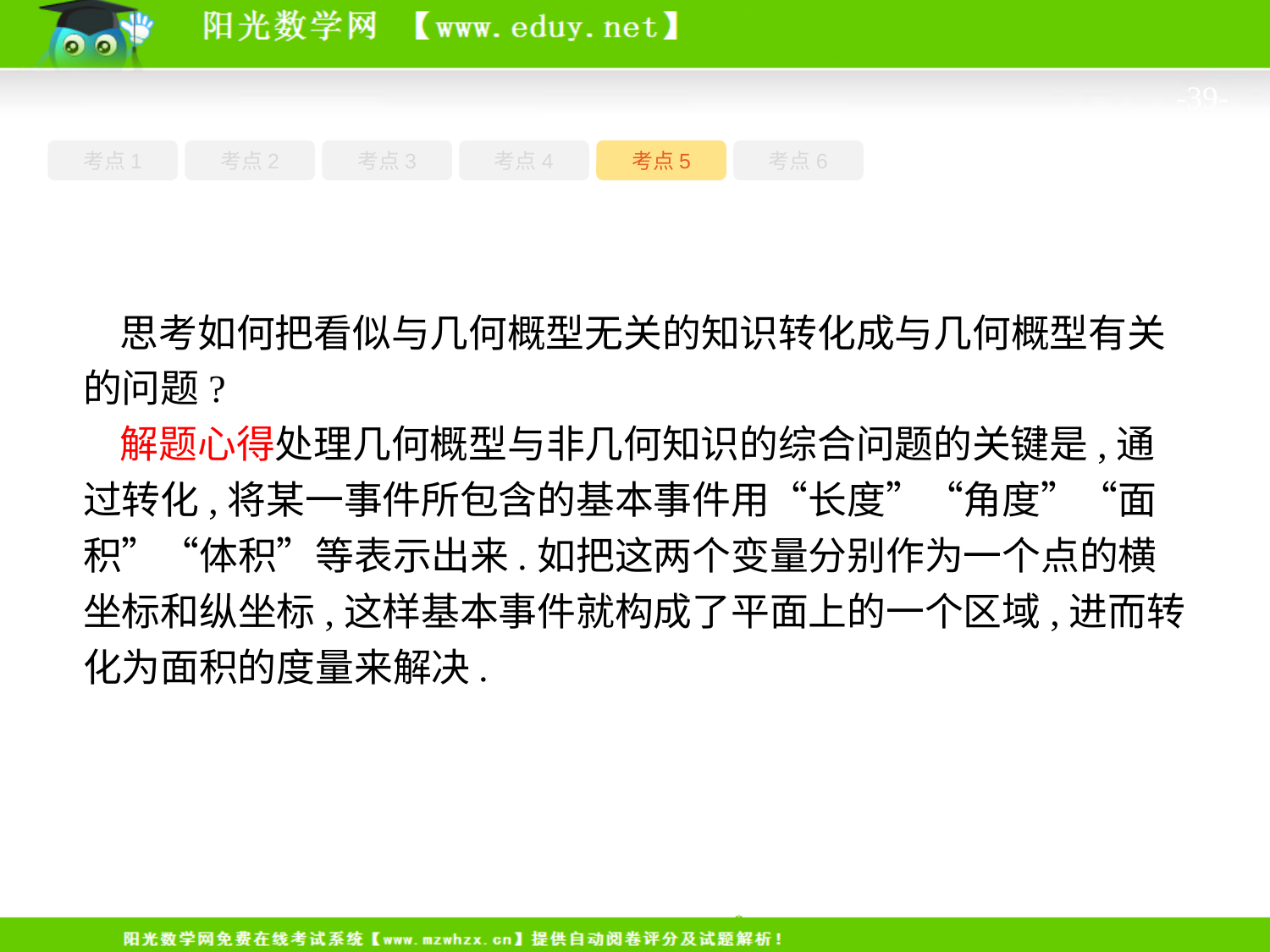

-39-
考点1
考点3
考点5
考点6
考点2
考点4
思考如何把看似与几何概型无关的知识转化成与几何概型有关的问题?
解题心得处理几何概型与非几何知识的综合问题的关键是,通过转化,将某一事件所包含的基本事件用“长度”“角度”“面积”“体积”等表示出来.如把这两个变量分别作为一个点的横坐标和纵坐标,这样基本事件就构成了平面上的一个区域,进而转化为面积的度量来解决.